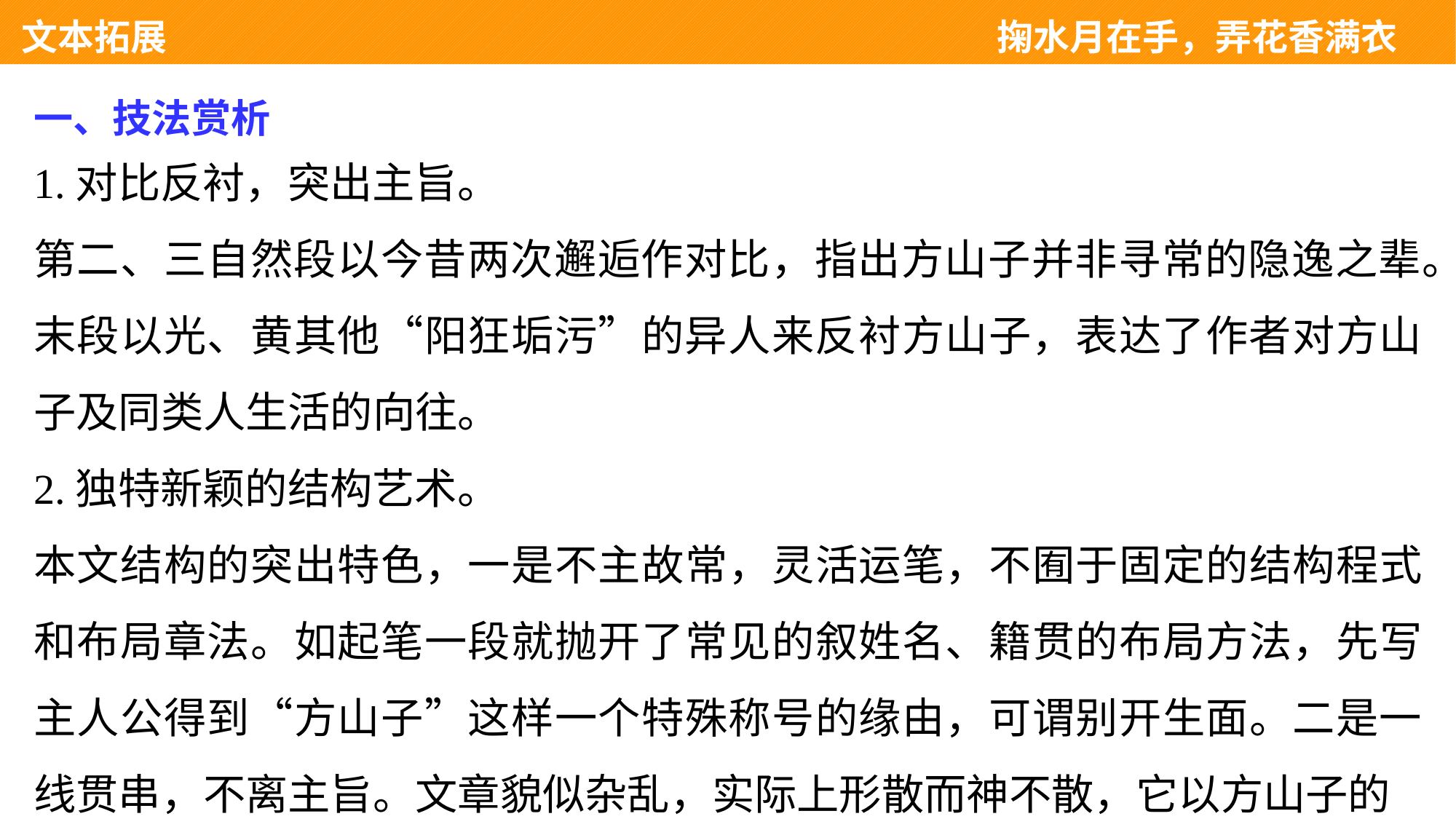

文本拓展        　　　　　　　　　　　　　　　　　　　　　掬水月在手，弄花香满衣
一、技法赏析
1.对比反衬，突出主旨。
第二、三自然段以今昔两次邂逅作对比，指出方山子并非寻常的隐逸之辈。
末段以光、黄其他“阳狂垢污”的异人来反衬方山子，表达了作者对方山子及同类人生活的向往。
2.独特新颖的结构艺术。
本文结构的突出特色，一是不主故常，灵活运笔，不囿于固定的结构程式和布局章法。如起笔一段就抛开了常见的叙姓名、籍贯的布局方法，先写主人公得到“方山子”这样一个特殊称号的缘由，可谓别开生面。二是一线贯串，不离主旨。文章貌似杂乱，实际上形散而神不散，它以方山子的